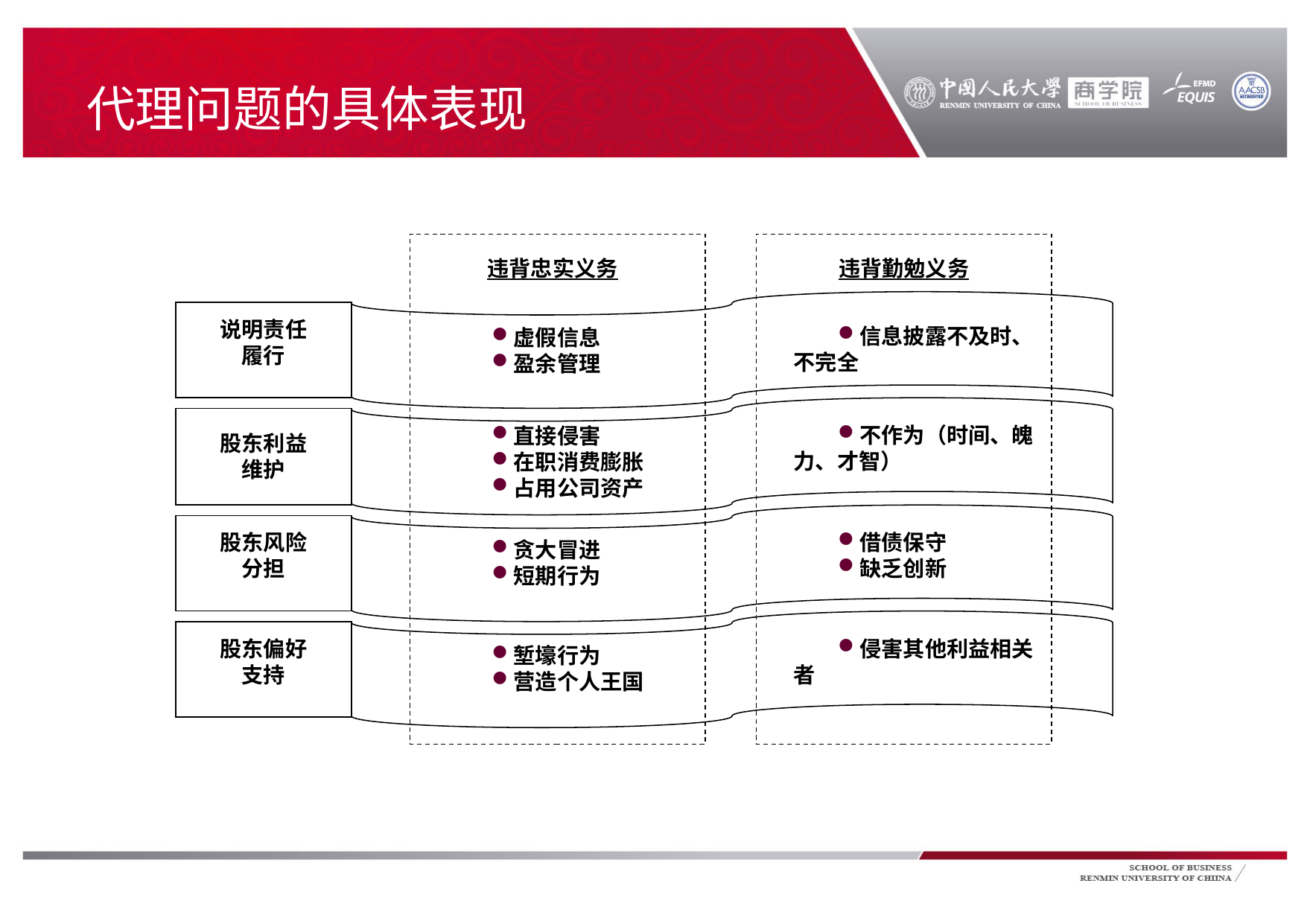

# 代理问题的具体表现

违背忠实义务

违背勤勉义务

说明责任
履行

信息披露不及时、不完全
虚假信息
盈余管理

不作为（时间、魄力、才智）
直接侵害
在职消费膨胀
占用公司资产
股东利益
维护

股东风险
分担

借债保守
缺乏创新
贪大冒进
短期行为

股东偏好
支持

侵害其他利益相关者
堑壕行为
营造个人王国